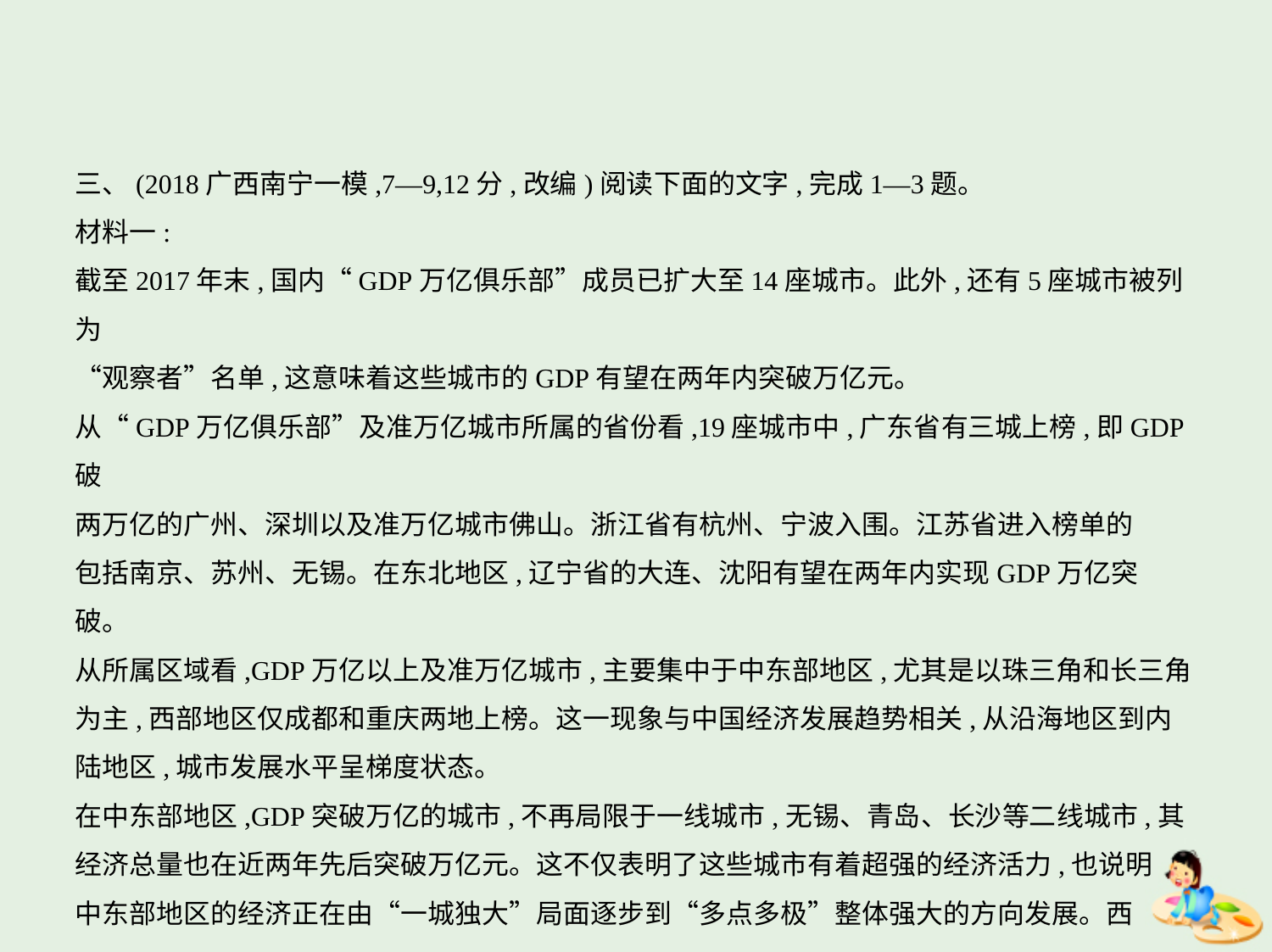

三、(2018广西南宁一模,7—9,12分,改编)阅读下面的文字,完成1—3题。
材料一:
截至2017年末,国内“GDP万亿俱乐部”成员已扩大至14座城市。此外,还有5座城市被列为
“观察者”名单,这意味着这些城市的GDP有望在两年内突破万亿元。
从“GDP万亿俱乐部”及准万亿城市所属的省份看,19座城市中,广东省有三城上榜,即GDP破
两万亿的广州、深圳以及准万亿城市佛山。浙江省有杭州、宁波入围。江苏省进入榜单的
包括南京、苏州、无锡。在东北地区,辽宁省的大连、沈阳有望在两年内实现GDP万亿突
破。
从所属区域看,GDP万亿以上及准万亿城市,主要集中于中东部地区,尤其是以珠三角和长三角
为主,西部地区仅成都和重庆两地上榜。这一现象与中国经济发展趋势相关,从沿海地区到内
陆地区,城市发展水平呈梯度状态。
在中东部地区,GDP突破万亿的城市,不再局限于一线城市,无锡、青岛、长沙等二线城市,其
经济总量也在近两年先后突破万亿元。这不仅表明了这些城市有着超强的经济活力,也说明
中东部地区的经济正在由“一城独大”局面逐步到“多点多极”整体强大的方向发展。西